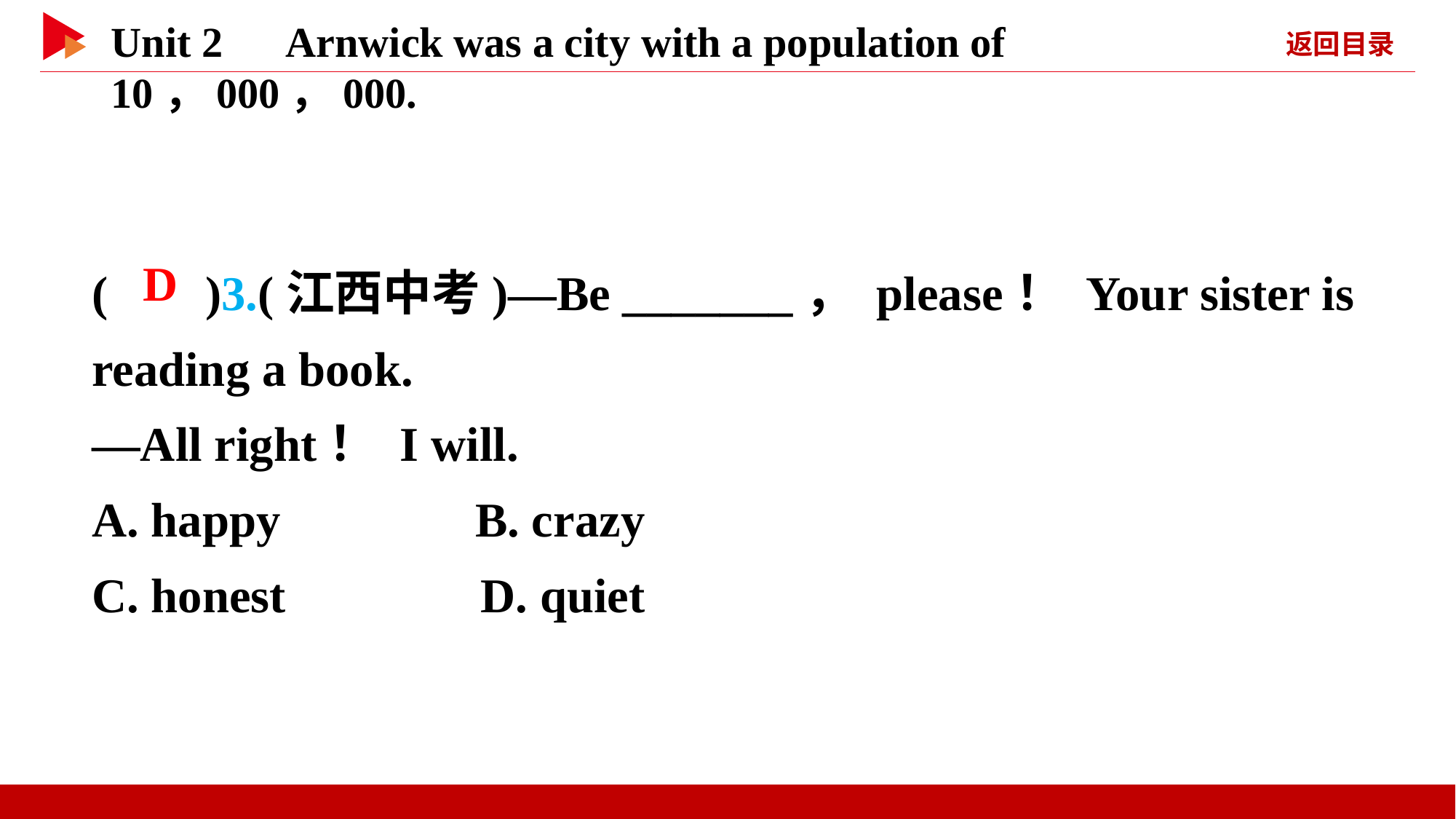

(        )3.(江西中考)—Be _______， please！ Your sister is reading a book.
—All right！ I will.
A. happy                B. crazy
C. honest                D. quiet
   D